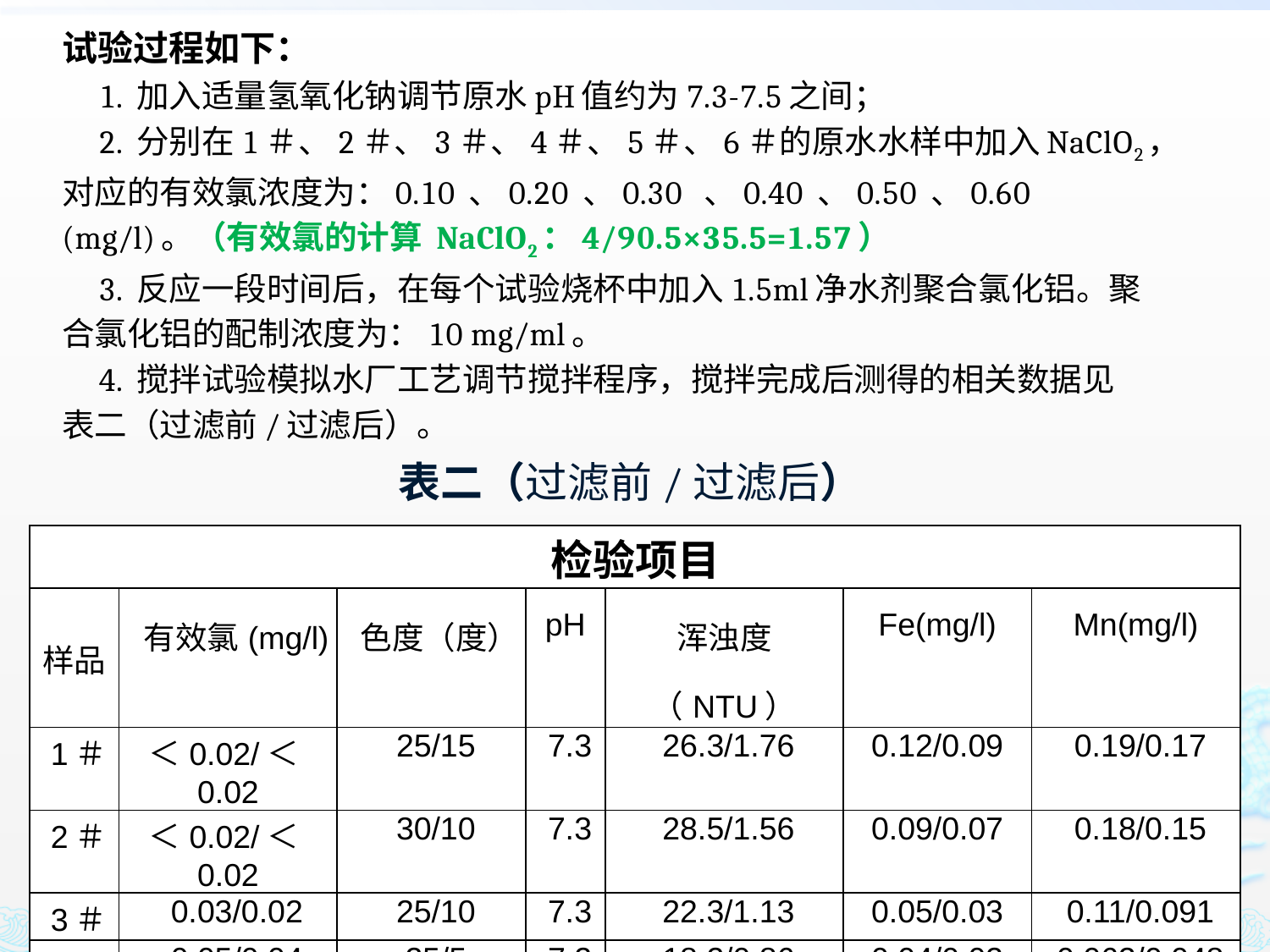

试验过程如下：
     1. 加入适量氢氧化钠调节原水pH值约为7.3-7.5之间；
     2. 分别在1＃、2＃、3＃、4＃、5＃、6＃的原水水样中加入NaClO2，
对应的有效氯浓度为：0.10 、0.20 、0.30  、0.40 、0.50 、0.60
(mg/l)。（有效氯的计算 NaClO2：4/90.5×35.5=1.57）
     3. 反应一段时间后，在每个试验烧杯中加入1.5ml净水剂聚合氯化铝。聚
合氯化铝的配制浓度为：10 mg/ml。
     4. 搅拌试验模拟水厂工艺调节搅拌程序，搅拌完成后测得的相关数据见
表二（过滤前/过滤后）。
# 表二（过滤前/过滤后）
| 检验项目 |  |  |  |  |  |  |
| --- | --- | --- | --- | --- | --- | --- |
| 样品 | 有效氯(mg/l) | 色度（度） | pH | 浑浊度（NTU） | Fe(mg/l) | Mn(mg/l) |
| 1＃ | ＜0.02/＜0.02 | 25/15 | 7.3 | 26.3/1.76 | 0.12/0.09 | 0.19/0.17 |
| 2＃ | ＜0.02/＜0.02 | 30/10 | 7.3 | 28.5/1.56 | 0.09/0.07 | 0.18/0.15 |
| 3＃ | 0.03/0.02 | 25/10 | 7.3 | 22.3/1.13 | 0.05/0.03 | 0.11/0.091 |
| 4＃ | 0.05/0.04 | 25/5 | 7.2 | 18.2/0.86 | 0.04/0.02 | 0.062/0.048 |
| 5＃ | 0.13/0.12 | 15/＜5 | 7.2 | 8.64/0.45 | 0.03/＜0.02 | 0.033/0.019 |
| 6＃ | 0.20/0.19 | 15＜5 | 7.2 | 5.32/0.38 | 0.03/＜0.02 | 0.025/0.016 |